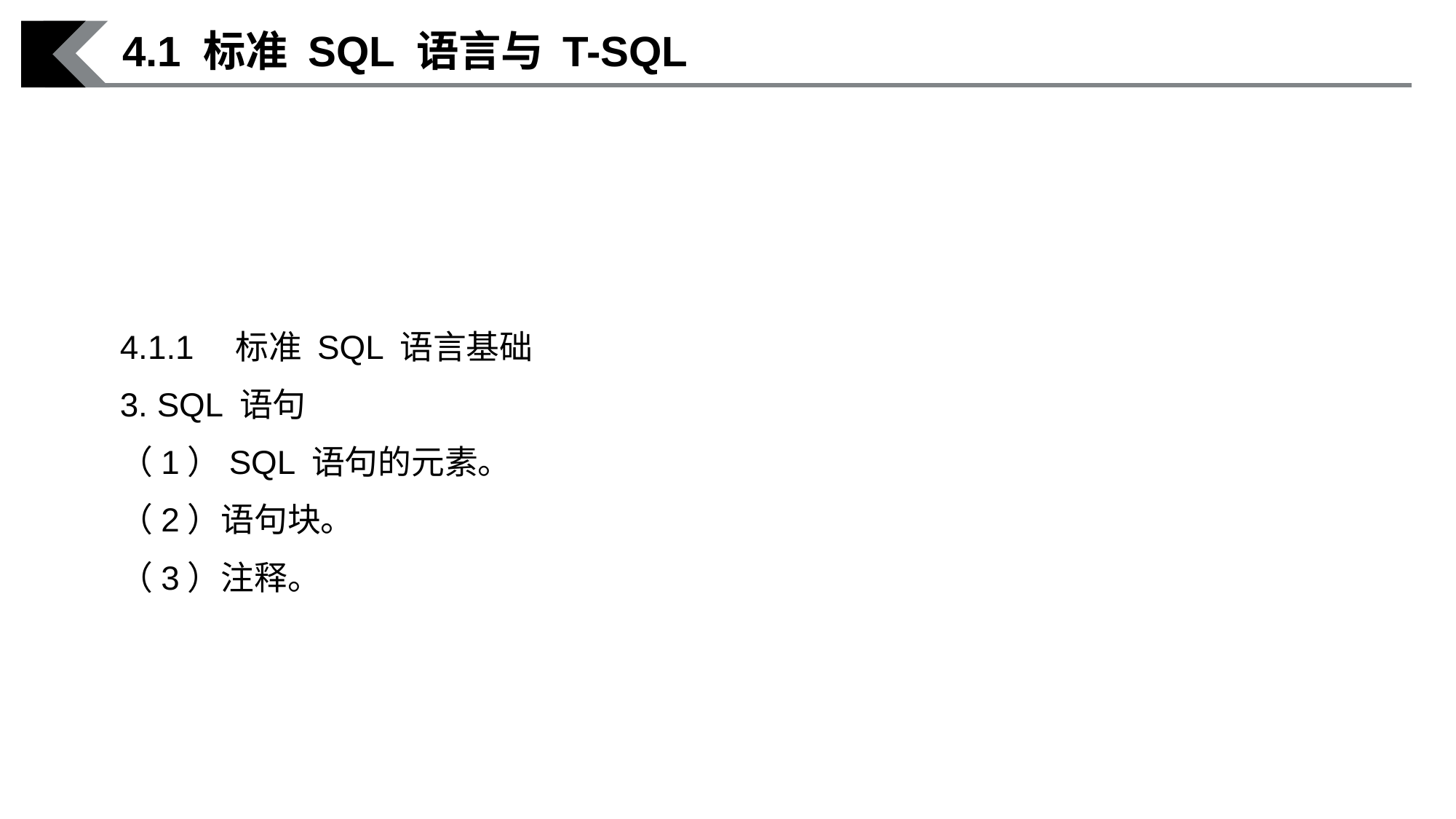

4.1 标准 SQL 语言与 T-SQL
4.1.1　标准 SQL 语言基础
3. SQL 语句
（1）SQL 语句的元素。
（2）语句块。
（3）注释。